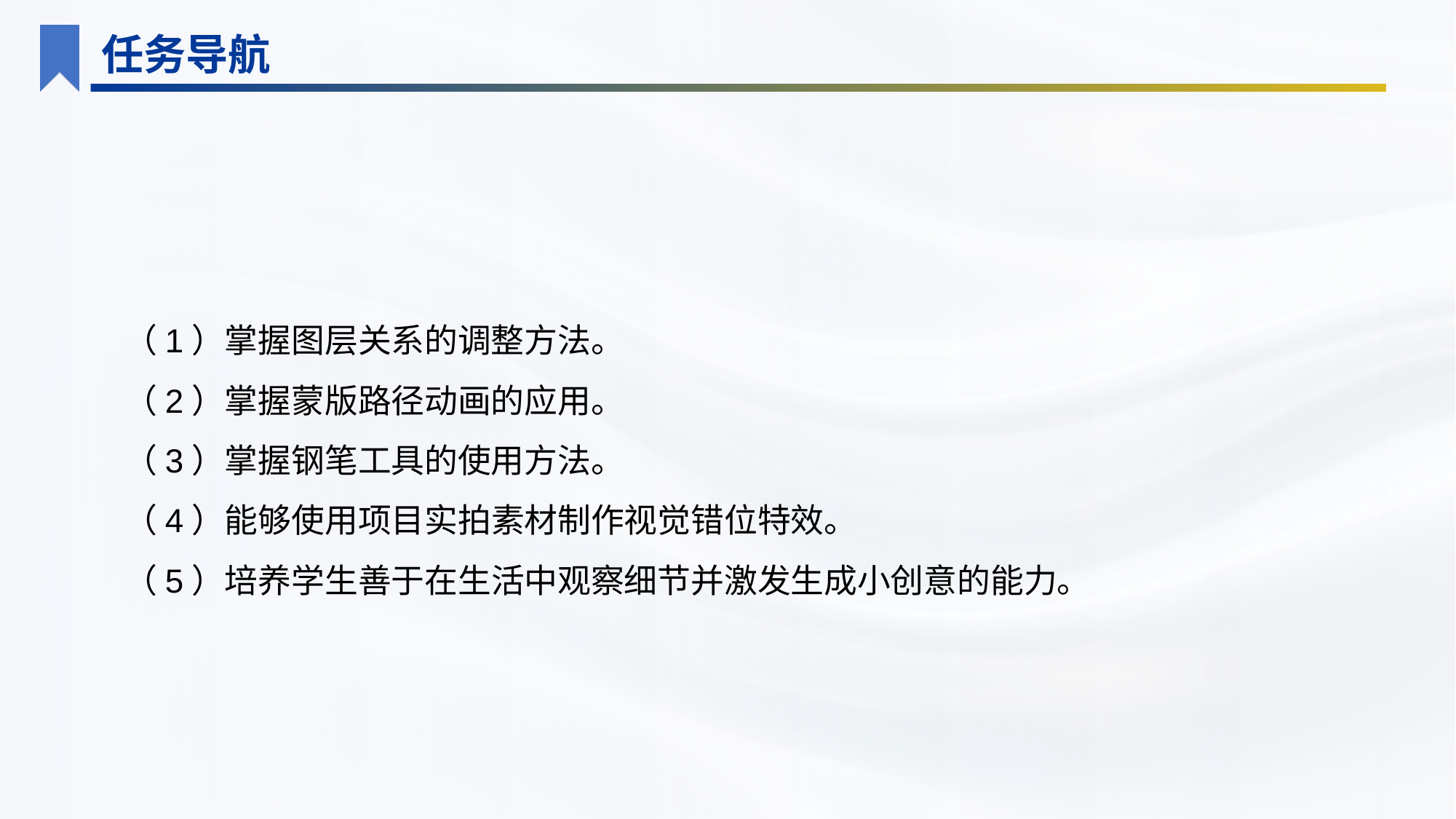

任务导航
（1）掌握图层关系的调整方法。
（2）掌握蒙版路径动画的应用。
（3）掌握钢笔工具的使用方法。
（4）能够使用项目实拍素材制作视觉错位特效。
（5）培养学生善于在生活中观察细节并激发生成小创意的能力。